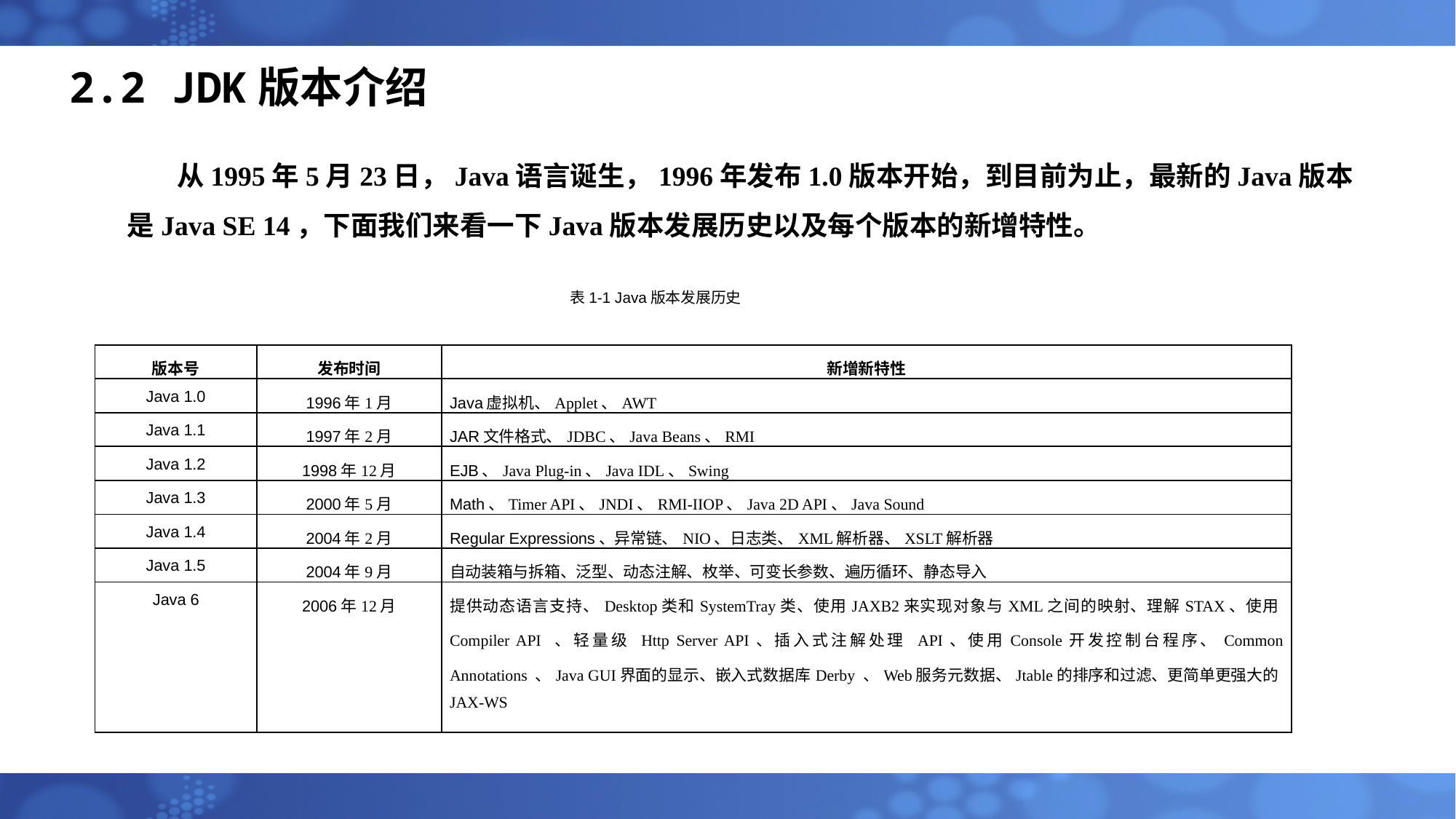

# 2.2 JDK版本介绍
       从1995年5月23日，Java语言诞生，1996年发布1.0版本开始，到目前为止，最新的Java版本是Java SE 14，下面我们来看一下Java版本发展历史以及每个版本的新增特性。

表1-1 Java版本发展历史
| 版本号 | 发布时间 | 新增新特性 |
| --- | --- | --- |
| Java 1.0 | 1996年1月 | Java虚拟机、Applet、AWT |
| Java 1.1 | 1997年2月 | JAR文件格式、JDBC、Java Beans、RMI |
| Java 1.2 | 1998年12月 | EJB、Java Plug-in、Java IDL、Swing |
| Java 1.3 | 2000年5月 | Math、Timer API、JNDI、RMI-IIOP、Java 2D API、Java Sound |
| Java 1.4 | 2004年2月 | Regular Expressions、异常链、NIO、日志类、XML解析器、XSLT解析器 |
| Java 1.5 | 2004年9月 | 自动装箱与拆箱、泛型、动态注解、枚举、可变长参数、遍历循环、静态导入 |
| Java 6 | 2006年12月 | 提供动态语言支持、Desktop类和SystemTray类、使用JAXB2来实现对象与XML之间的映射、理解STAX、使用Compiler API 、轻量级 Http Server API、插入式注解处理 API、使用Console开发控制台程序、Common Annotations 、Java GUI界面的显示、嵌入式数据库Derby 、Web服务元数据、Jtable的排序和过滤、更简单更强大的JAX-WS |